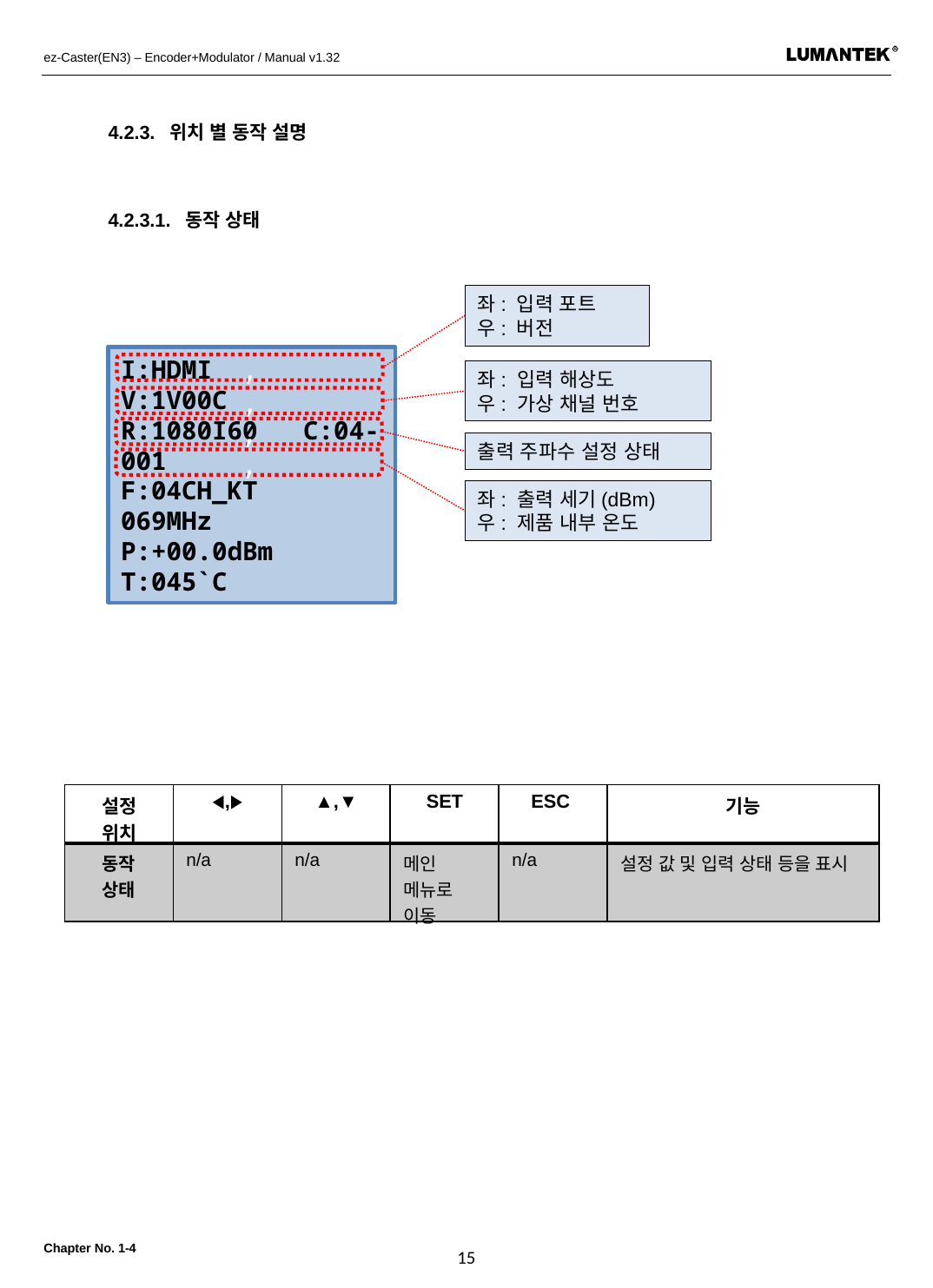

4.2.3.  위치 별 동작 설명
4.2.3.1.  동작 상태
좌: 입력 포트
우: 버전
I:HDMI      V:1V00C
R:1080I60   C:04-001
F:04CH_KT     069MHz
P:+00.0dBm  T:045`C
,
좌: 입력 해상도
우: 가상 채널 번호
,
,
출력 주파수 설정 상태
,
좌: 출력 세기(dBm)
우: 제품 내부 온도
| 설정 위치 | ◀,▶ | ▲,▼ | SET | ESC | 기능 |
| --- | --- | --- | --- | --- | --- |
| 동작 상태 | n/a | n/a | 메인 메뉴로 이동 | n/a | 설정 값 및 입력 상태 등을 표시 |
15